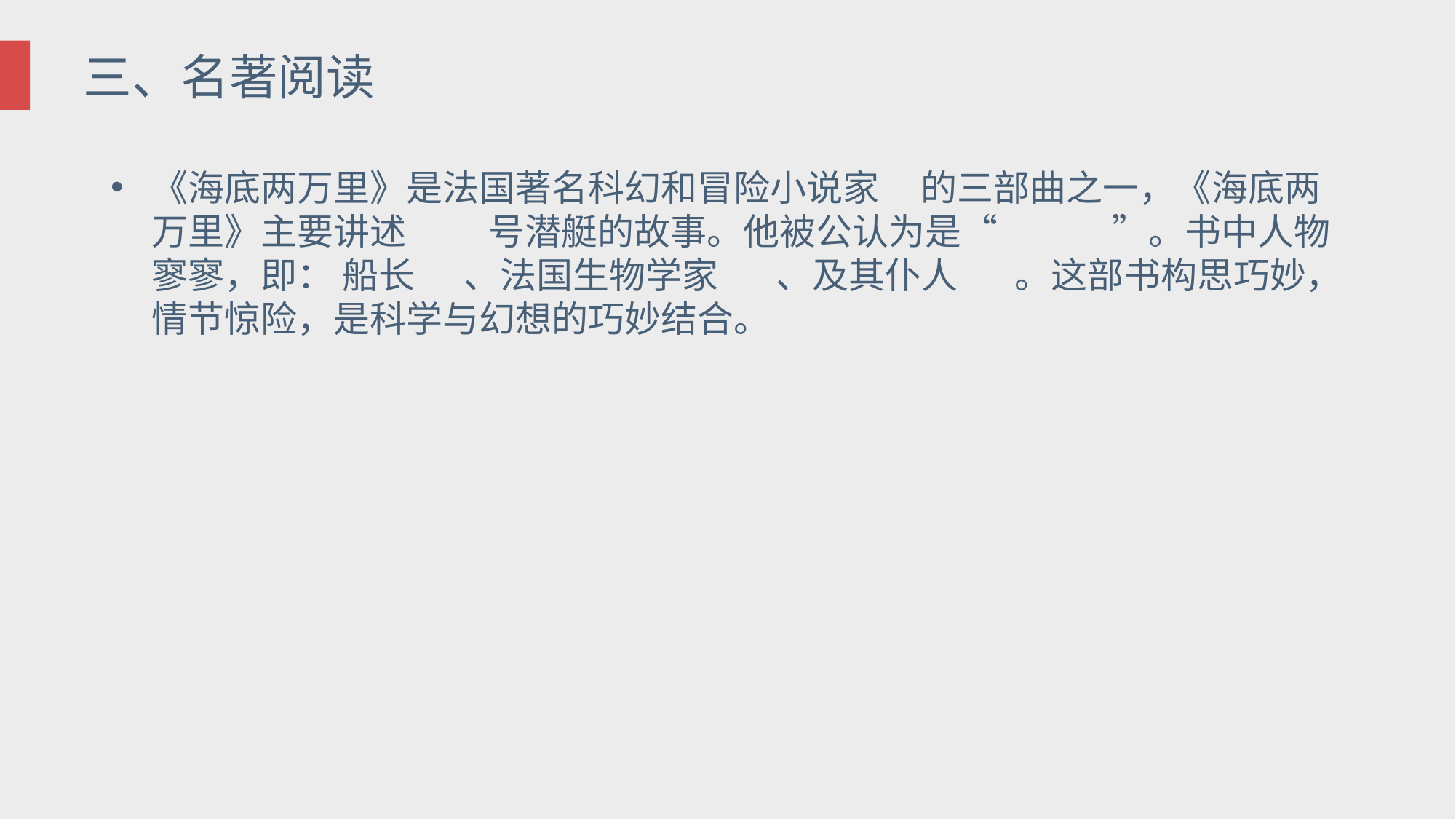

# 三、名著阅读
《海底两万里》是法国著名科幻和冒险小说家     的三部曲之一，《海底两万里》主要讲述          号潜艇的故事。他被公认为是“              ”。书中人物寥寥，即： 船长      、法国生物学家       、及其仆人       。这部书构思巧妙，情节惊险，是科学与幻想的巧妙结合。